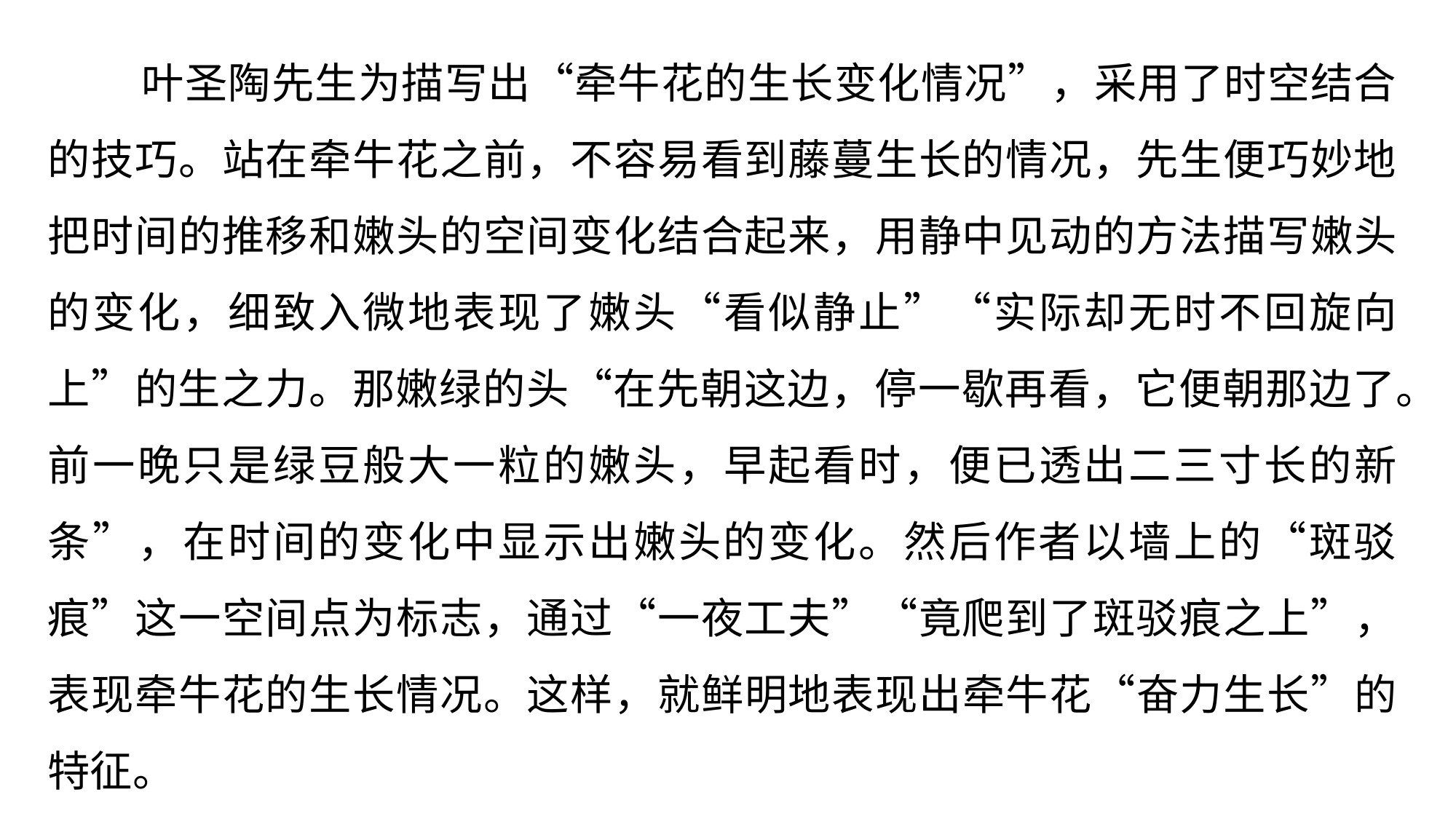

叶圣陶先生为描写出“牵牛花的生长变化情况”，采用了时空结合的技巧。站在牵牛花之前，不容易看到藤蔓生长的情况，先生便巧妙地把时间的推移和嫩头的空间变化结合起来，用静中见动的方法描写嫩头的变化，细致入微地表现了嫩头“看似静止”“实际却无时不回旋向上”的生之力。那嫩绿的头“在先朝这边，停一歇再看，它便朝那边了。前一晚只是绿豆般大一粒的嫩头，早起看时，便已透出二三寸长的新条”，在时间的变化中显示出嫩头的变化。然后作者以墙上的“斑驳痕”这一空间点为标志，通过“一夜工夫”“竟爬到了斑驳痕之上”，表现牵牛花的生长情况。这样，就鲜明地表现出牵牛花“奋力生长”的特征。